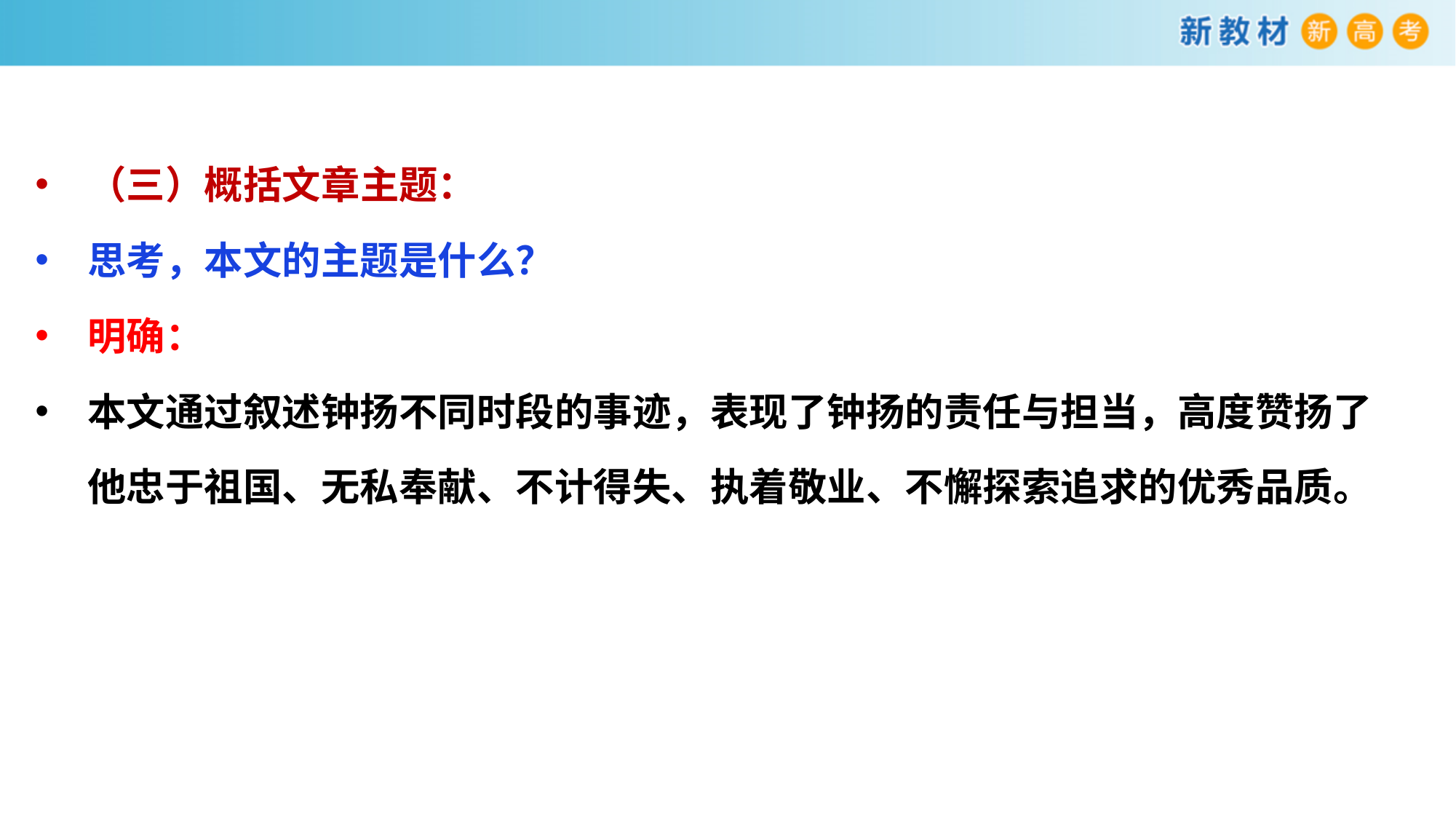

（三）概括文章主题：
思考，本文的主题是什么？
明确：
本文通过叙述钟扬不同时段的事迹，表现了钟扬的责任与担当，高度赞扬了他忠于祖国、无私奉献、不计得失、执着敬业、不懈探索追求的优秀品质。